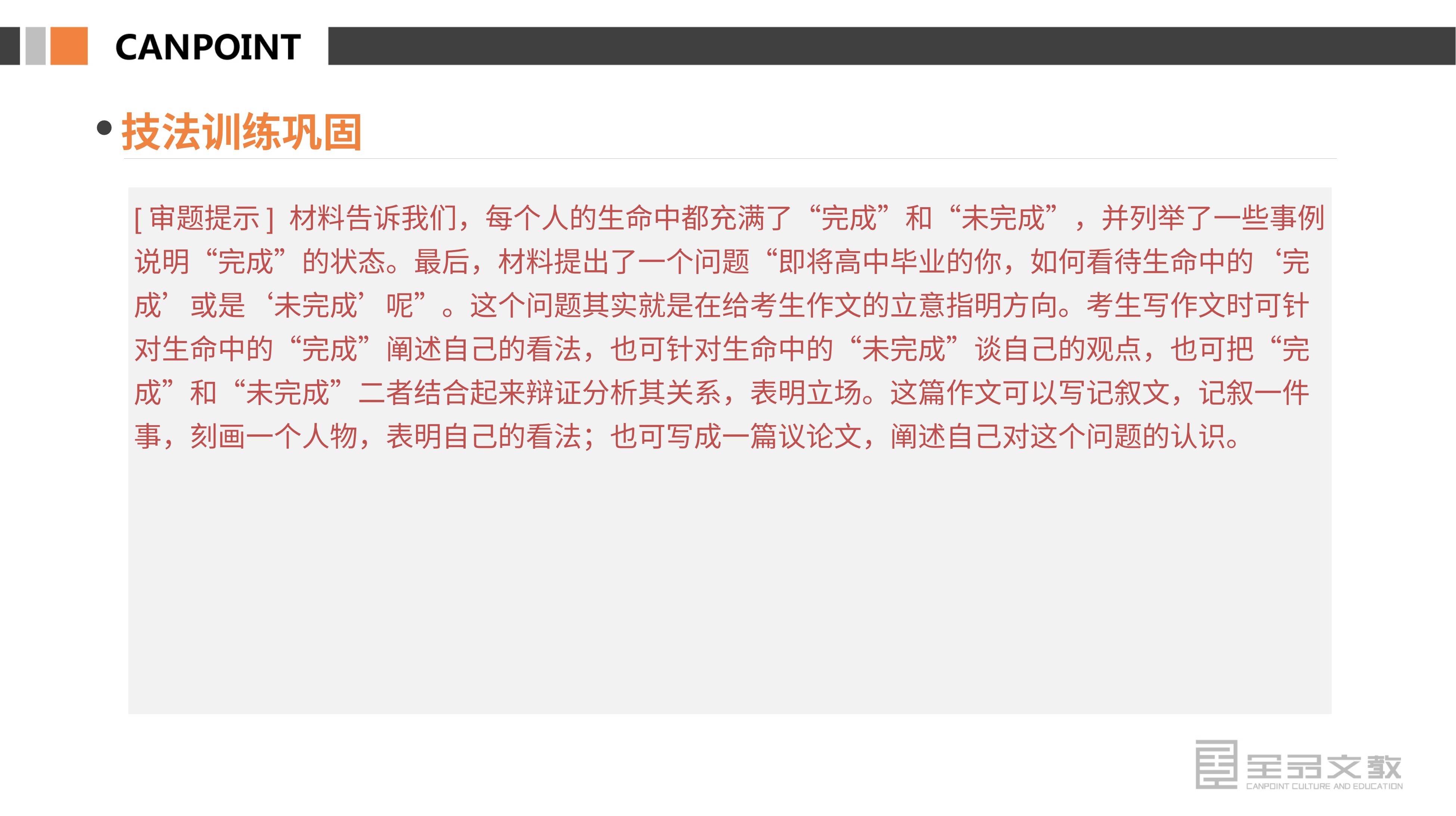

技法训练巩固

[审题提示] 材料告诉我们，每个人的生命中都充满了“完成”和“未完成”，并列举了一些事例说明“完成”的状态。最后，材料提出了一个问题“即将高中毕业的你，如何看待生命中的‘完成’或是‘未完成’呢”。这个问题其实就是在给考生作文的立意指明方向。考生写作文时可针对生命中的“完成”阐述自己的看法，也可针对生命中的“未完成”谈自己的观点，也可把“完成”和“未完成”二者结合起来辩证分析其关系，表明立场。这篇作文可以写记叙文，记叙一件事，刻画一个人物，表明自己的看法；也可写成一篇议论文，阐述自己对这个问题的认识。